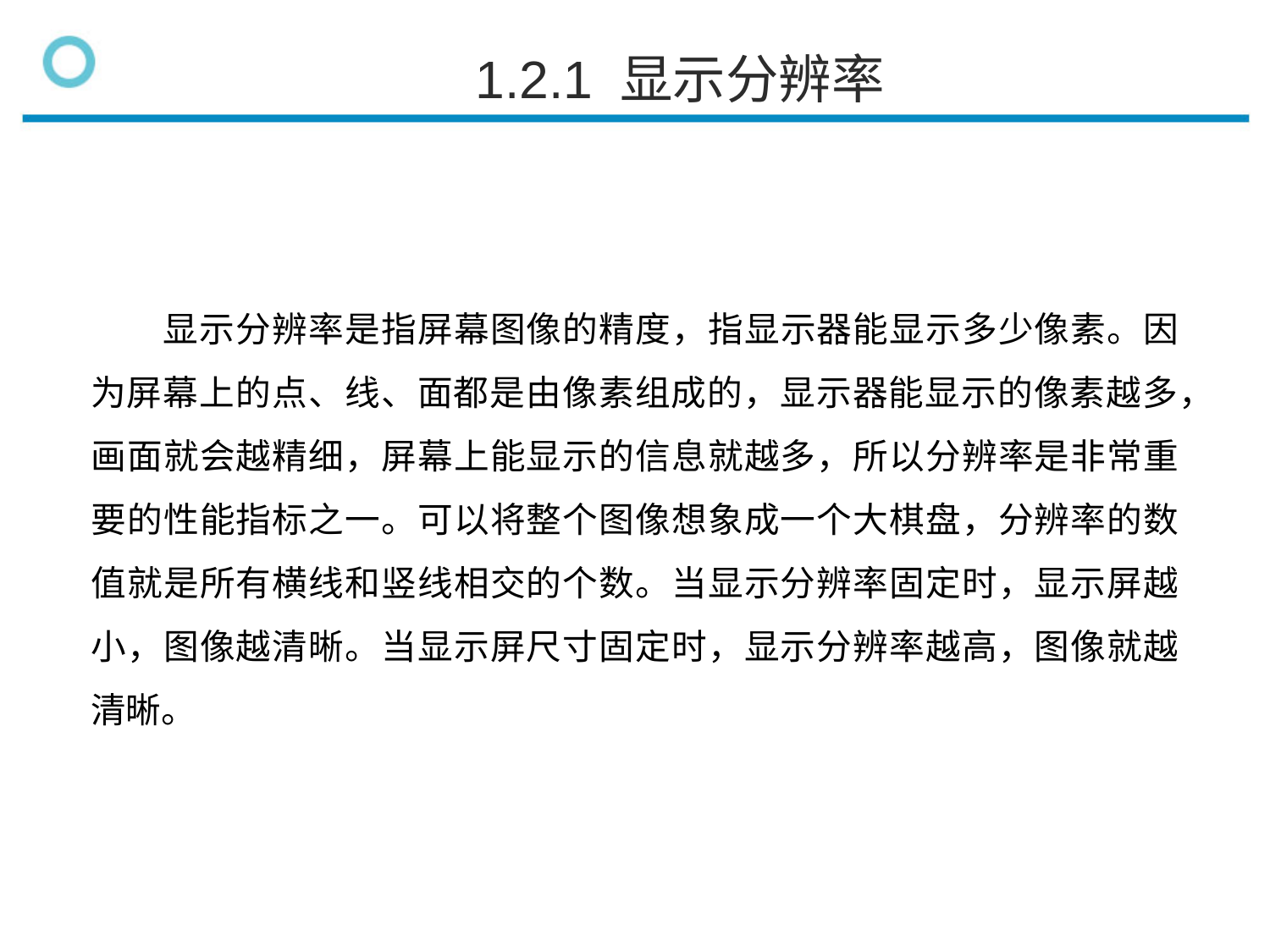

1.2.1 显示分辨率

显示分辨率是指屏幕图像的精度，指显示器能显示多少像素。因为屏幕上的点、线、面都是由像素组成的，显示器能显示的像素越多，画面就会越精细，屏幕上能显示的信息就越多，所以分辨率是非常重要的性能指标之一。可以将整个图像想象成一个大棋盘，分辨率的数值就是所有横线和竖线相交的个数。当显示分辨率固定时，显示屏越小，图像越清晰。当显示屏尺寸固定时，显示分辨率越高，图像就越清晰。